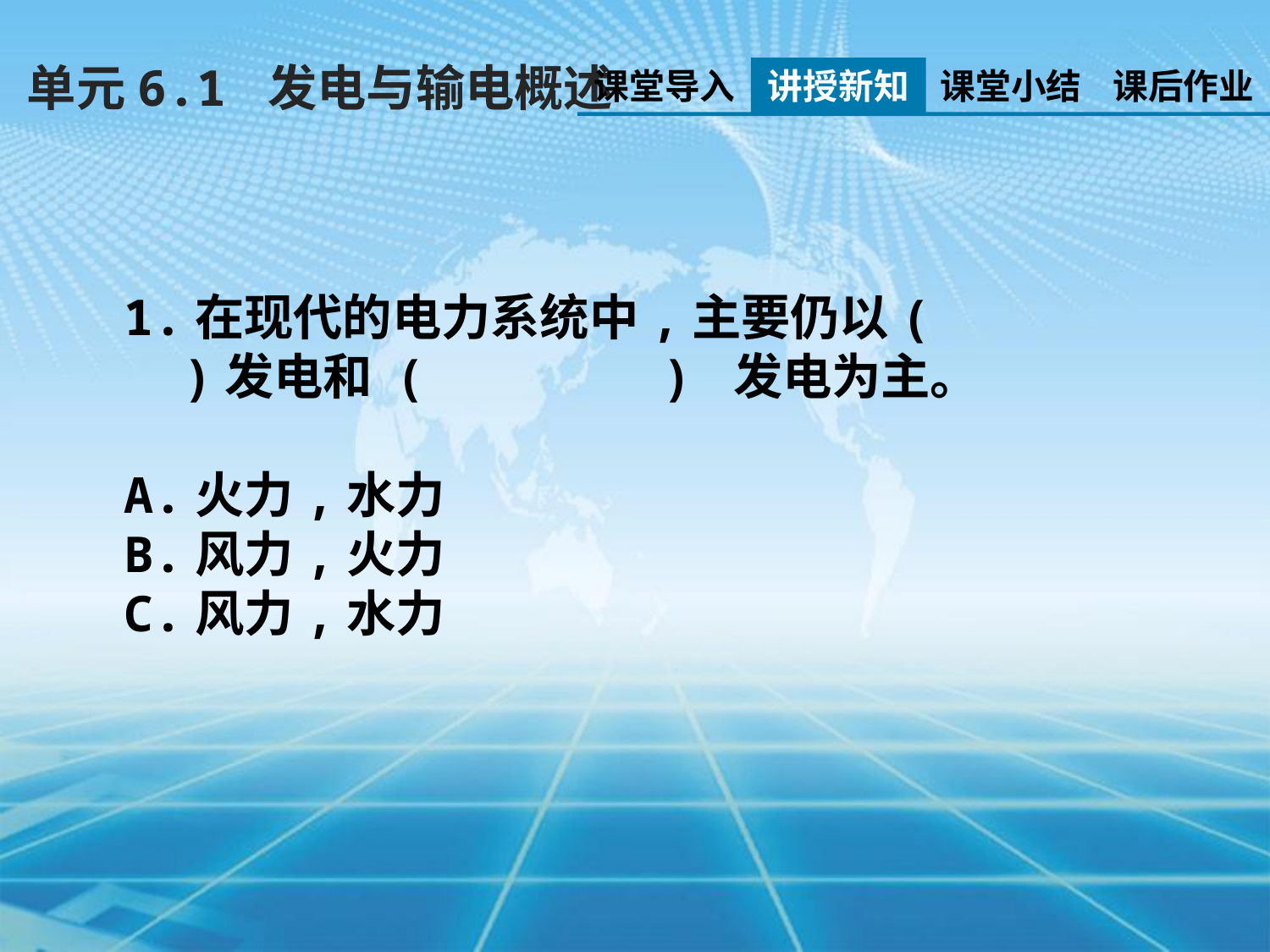

单元6.1 发电与输电概述
课堂导入
讲授新知
课堂小结
课后作业
1.在现代的电力系统中,主要仍以(           )发电和 (        ) 发电为主。

A.火力,水力
B.风力,火力
C.风力,水力